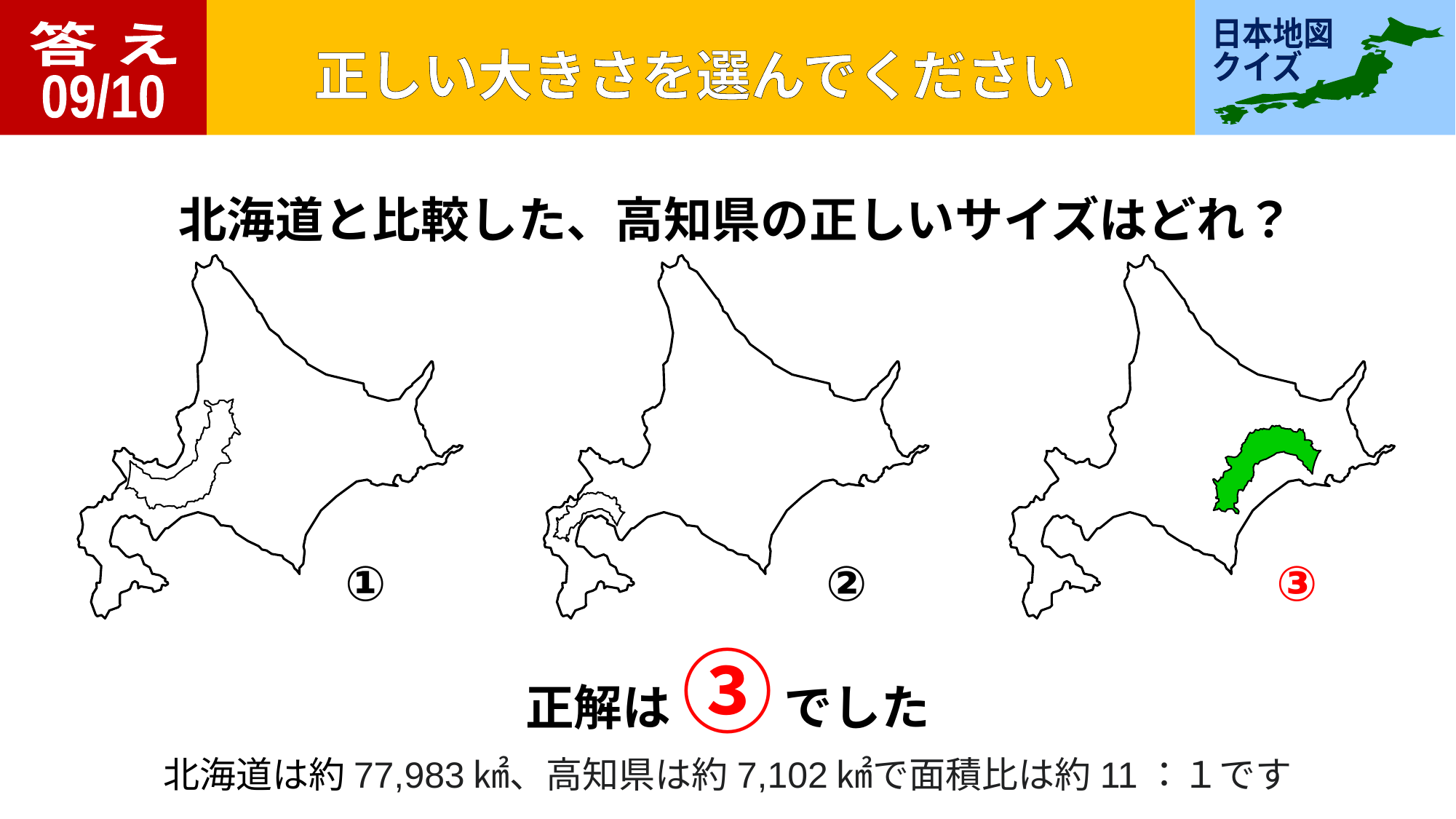

答 え
09/10
北海道と比較した、高知県の正しいサイズはどれ？

①
②
③
正解は ③ でした
北海道は約77,983㎢、高知県は約7,102㎢で面積比は約11：１です